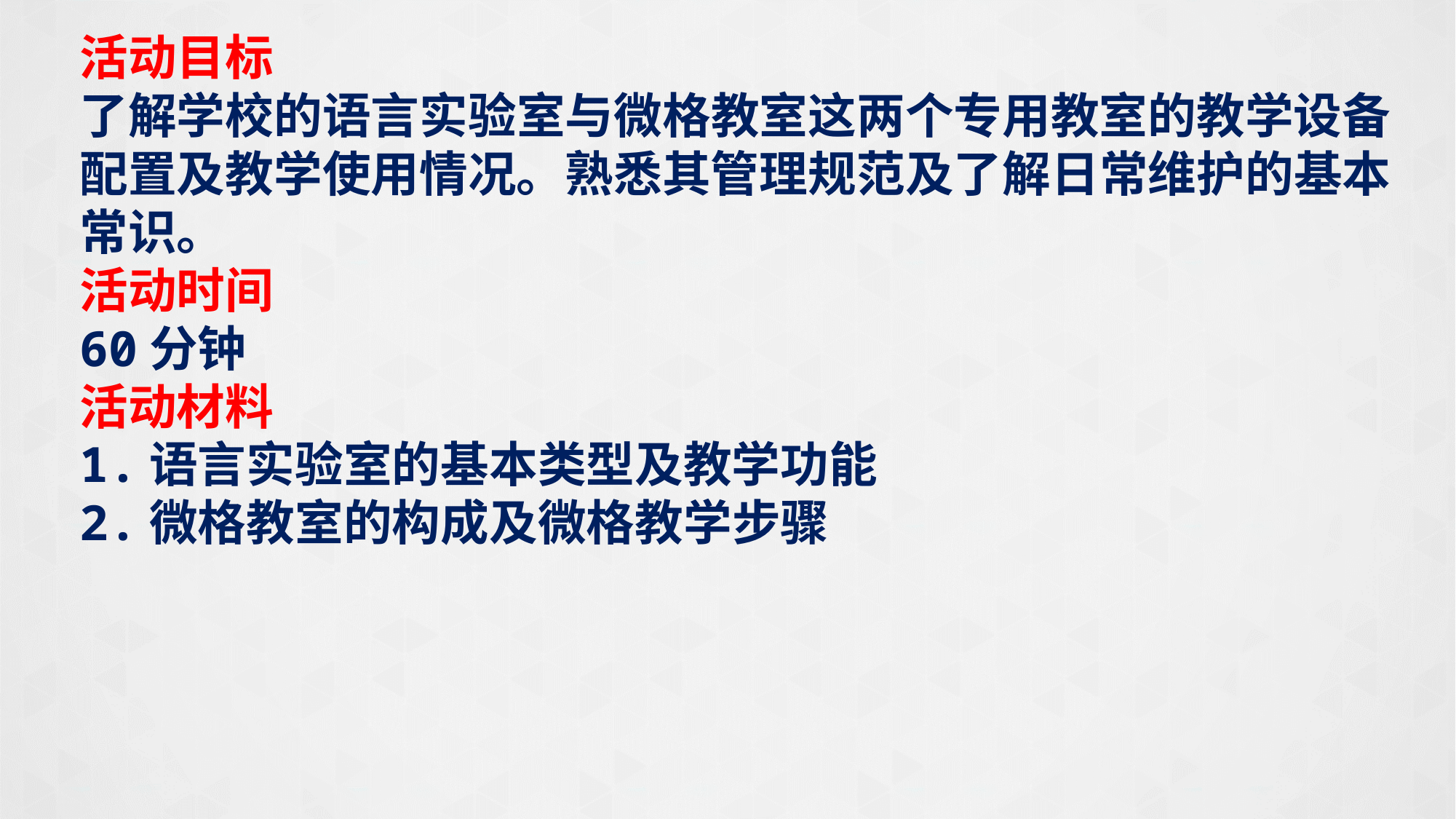

活动目标
了解学校的语言实验室与微格教室这两个专用教室的教学设备配置及教学使用情况。熟悉其管理规范及了解日常维护的基本常识。
活动时间
60分钟
活动材料
1.语言实验室的基本类型及教学功能
2.微格教室的构成及微格教学步骤